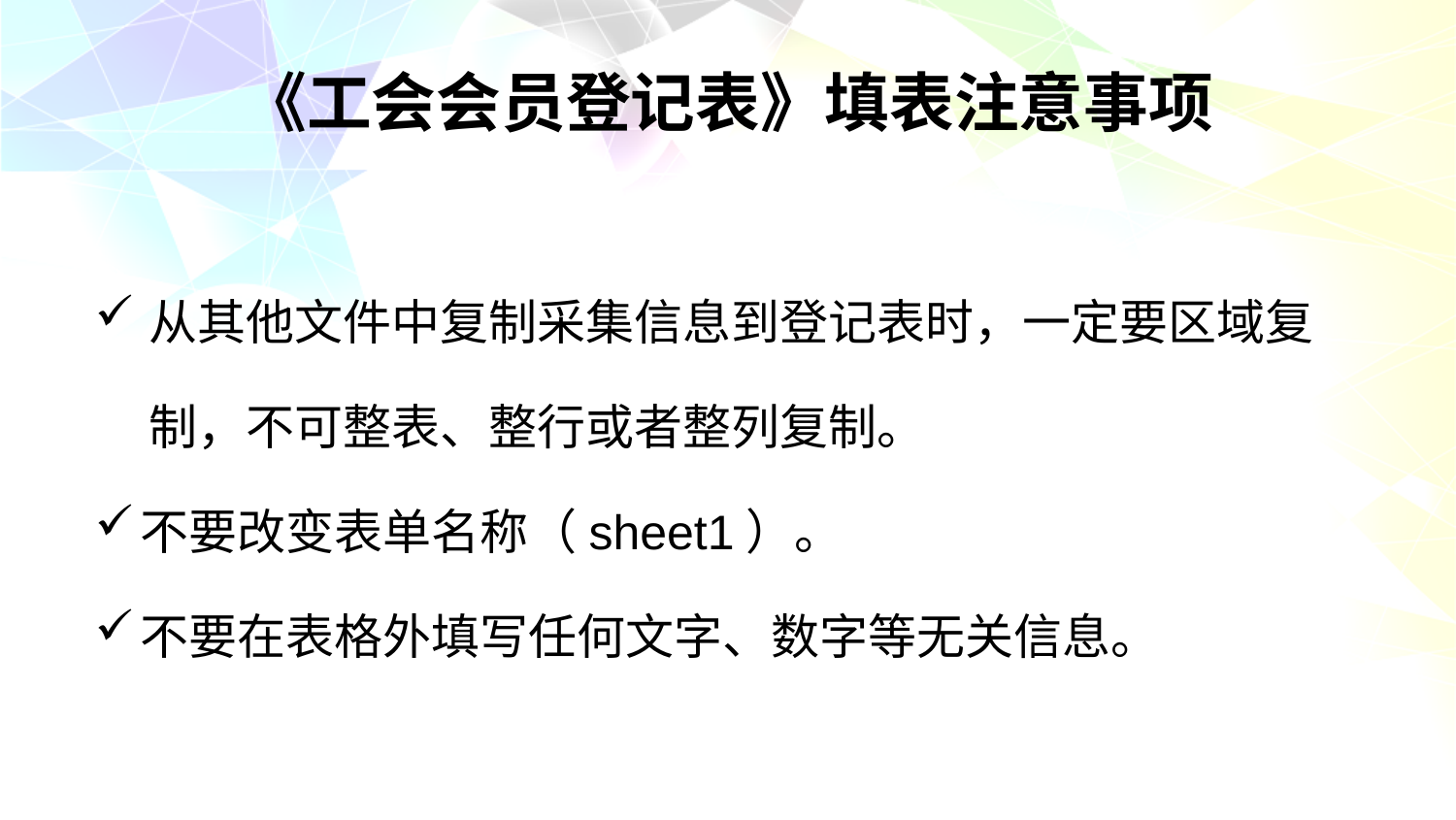

# 《工会会员登记表》填表注意事项
从其他文件中复制采集信息到登记表时，一定要区域复制，不可整表、整行或者整列复制。
不要改变表单名称（sheet1）。
不要在表格外填写任何文字、数字等无关信息。